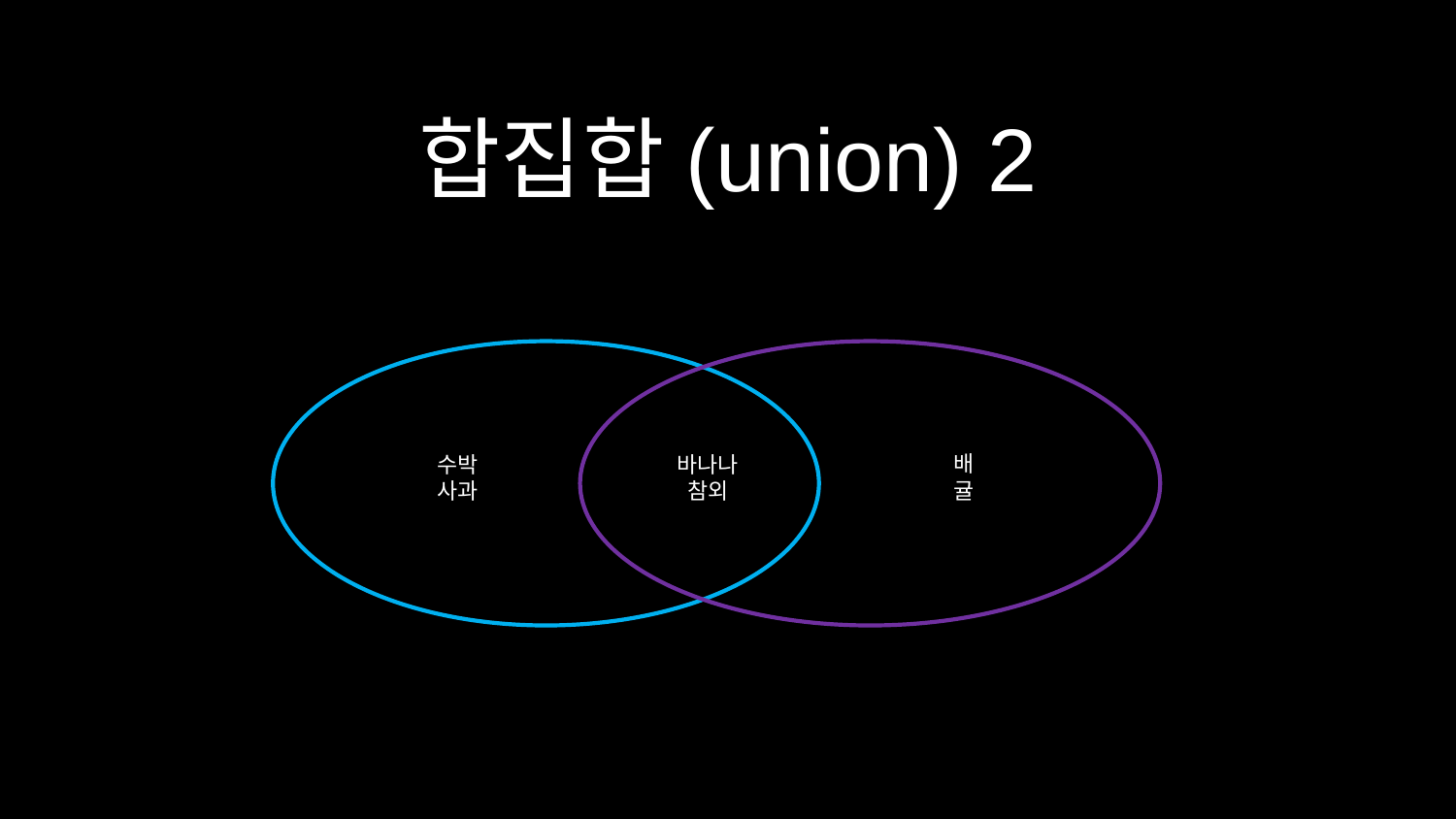

# 합집합(union) 2

배
귤
수박
사과
바나나
참외